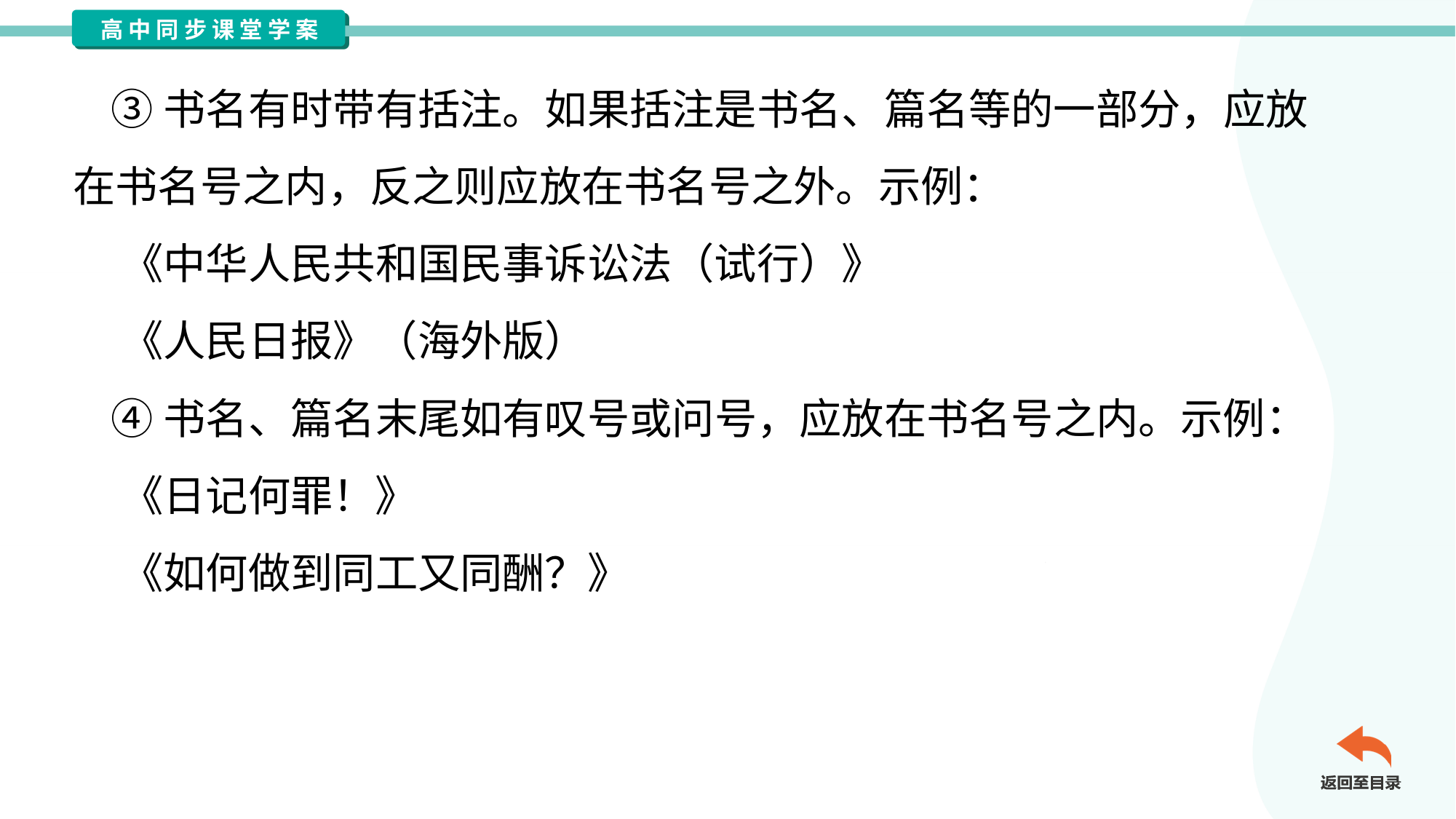

③书名有时带有括注。如果括注是书名、篇名等的一部分，应放
在书名号之内，反之则应放在书名号之外。示例：
    《中华人民共和国民事诉讼法（试行）》
    《人民日报》（海外版）
    ④书名、篇名末尾如有叹号或问号，应放在书名号之内。示例：
    《日记何罪！》
    《如何做到同工又同酬？》